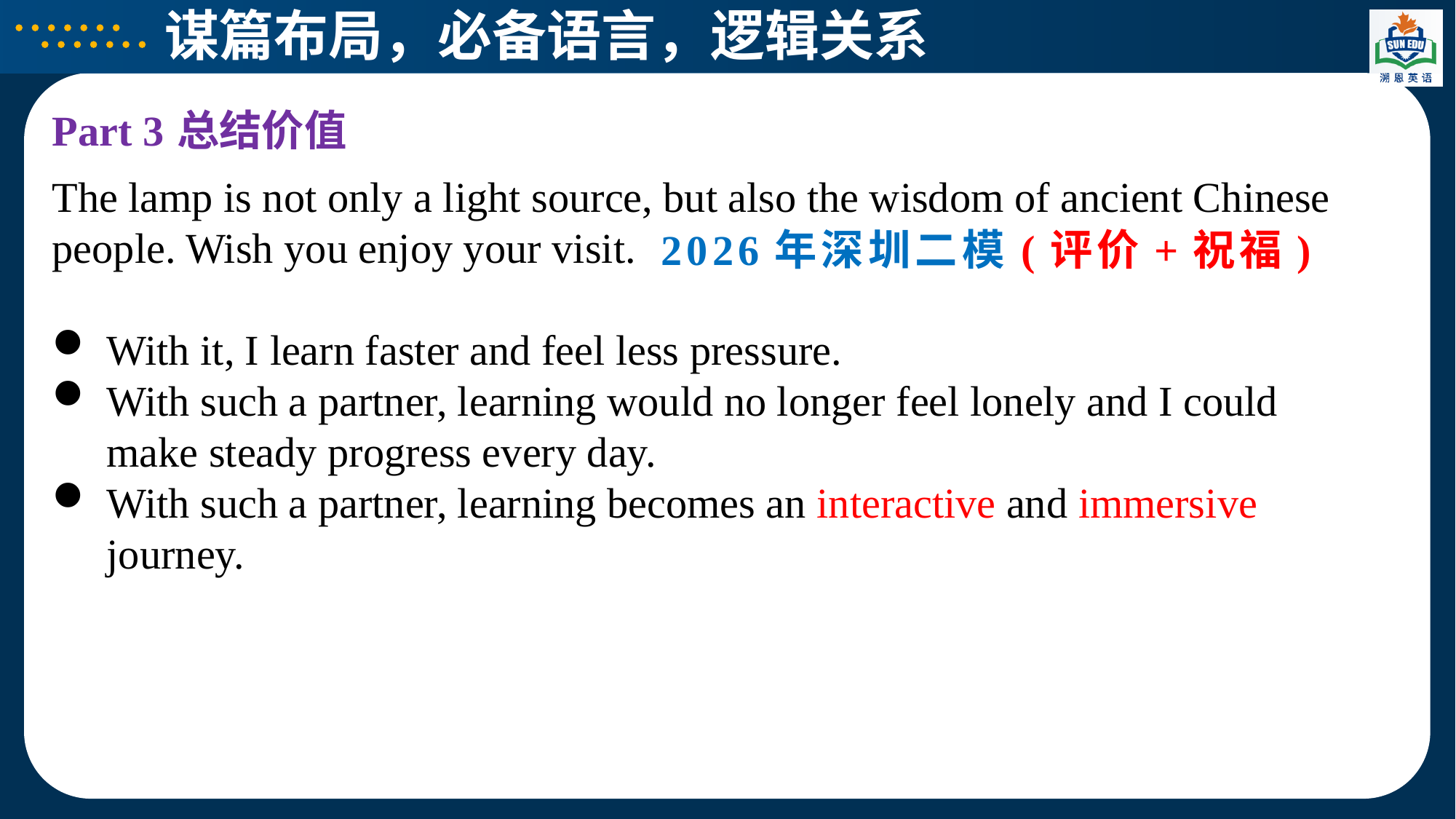

谋篇布局，必备语言，逻辑关系

Part 3
总结价值
The lamp is not only a light source, but also the wisdom of ancient Chinese people. Wish you enjoy your visit.

With it, I learn faster and feel less pressure.
With such a partner, learning would no longer feel lonely and I could make steady progress every day.
With such a partner, learning becomes an interactive and immersive journey.
2026年深圳二模
(评价+祝福)